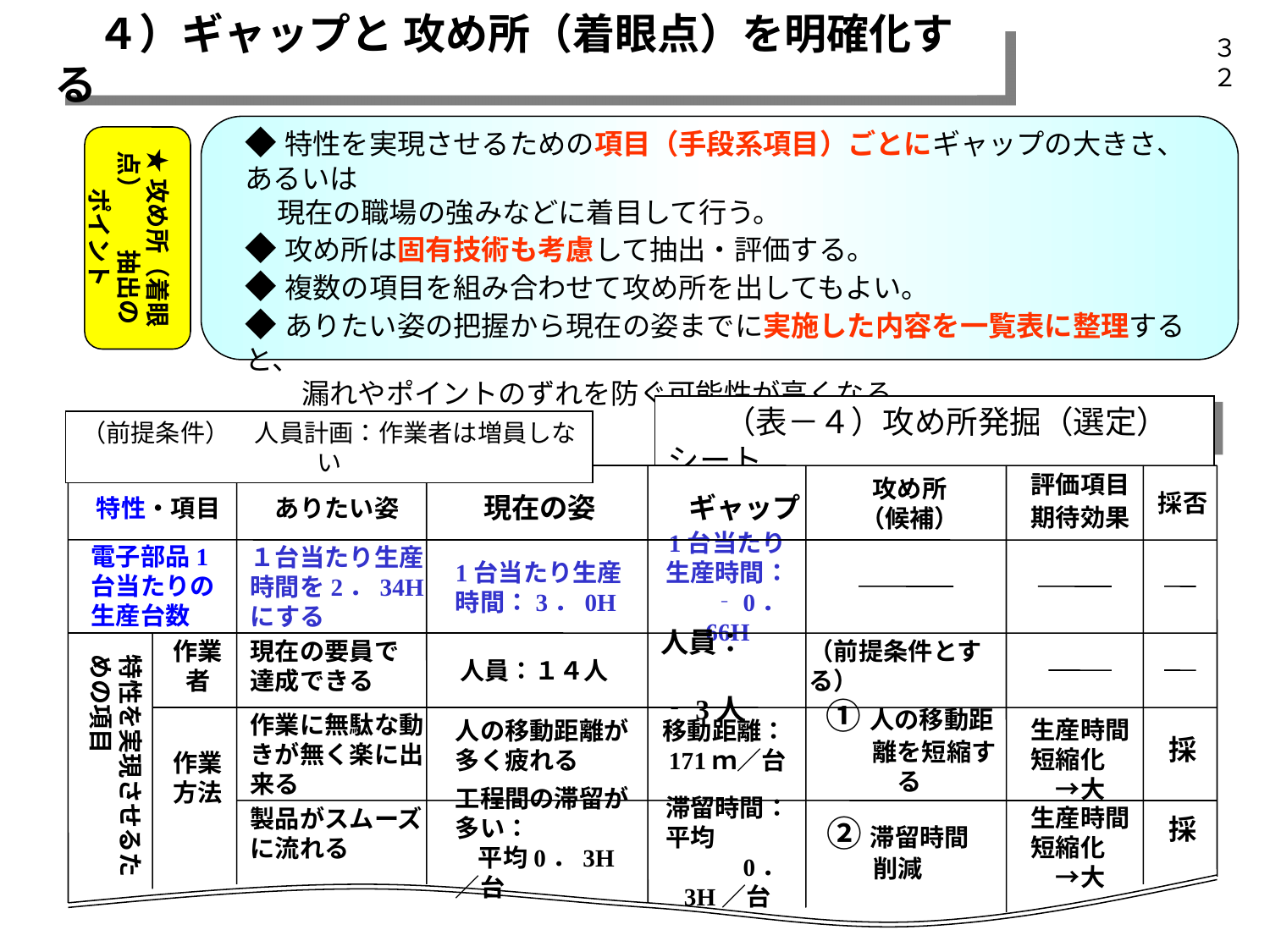

４）ギャップと 攻め所（着眼点）を明確化する

３２

◆特性を実現させるための項目（手段系項目）ごとにギャップの大きさ、あるいは
     現在の職場の強みなどに着目して行う。
◆攻め所は固有技術も考慮して抽出・評価する。
◆複数の項目を組み合わせて攻め所を出してもよい。
◆ありたい姿の把握から現在の姿までに実施した内容を一覧表に整理すると、
　　漏れやポイントのずれを防ぐ可能性が高くなる。

★攻め所（着眼点）　　抽出のポイント
　　（表－４）攻め所発掘（選定）シート

（前提条件）　人員計画：作業者は増員しない

評価項目

採否

　ありたい姿
　ギャップ
攻め所
（候補）
特性・項目
　現在の姿
期待効果
電子部品1台当たりの生産台数

１台当たり生産時間を2．34Hにする
1台当たり生産時間：3．0H
1台当たり生産時間：　　‐0．66H

作業者
現在の要員で
達成できる

（前提条件とする）

人員：１４人
特性を実現させるための項目
人員：　　　　　‐3人

作業に無駄な動きが無く楽に出来る
人の移動距離が多く疲れる
移動距離：171ｍ／台
①人の移動距
　　離を短縮する
生産時間短縮化　→大
採
作業方法

製品がスムーズに流れる
滞留時間：平均　　　　　　0．3H／台
採
工程間の滞留が多い：　　　　      平均0．3H／台
生産時間短縮化　→大
②滞留時間
削減